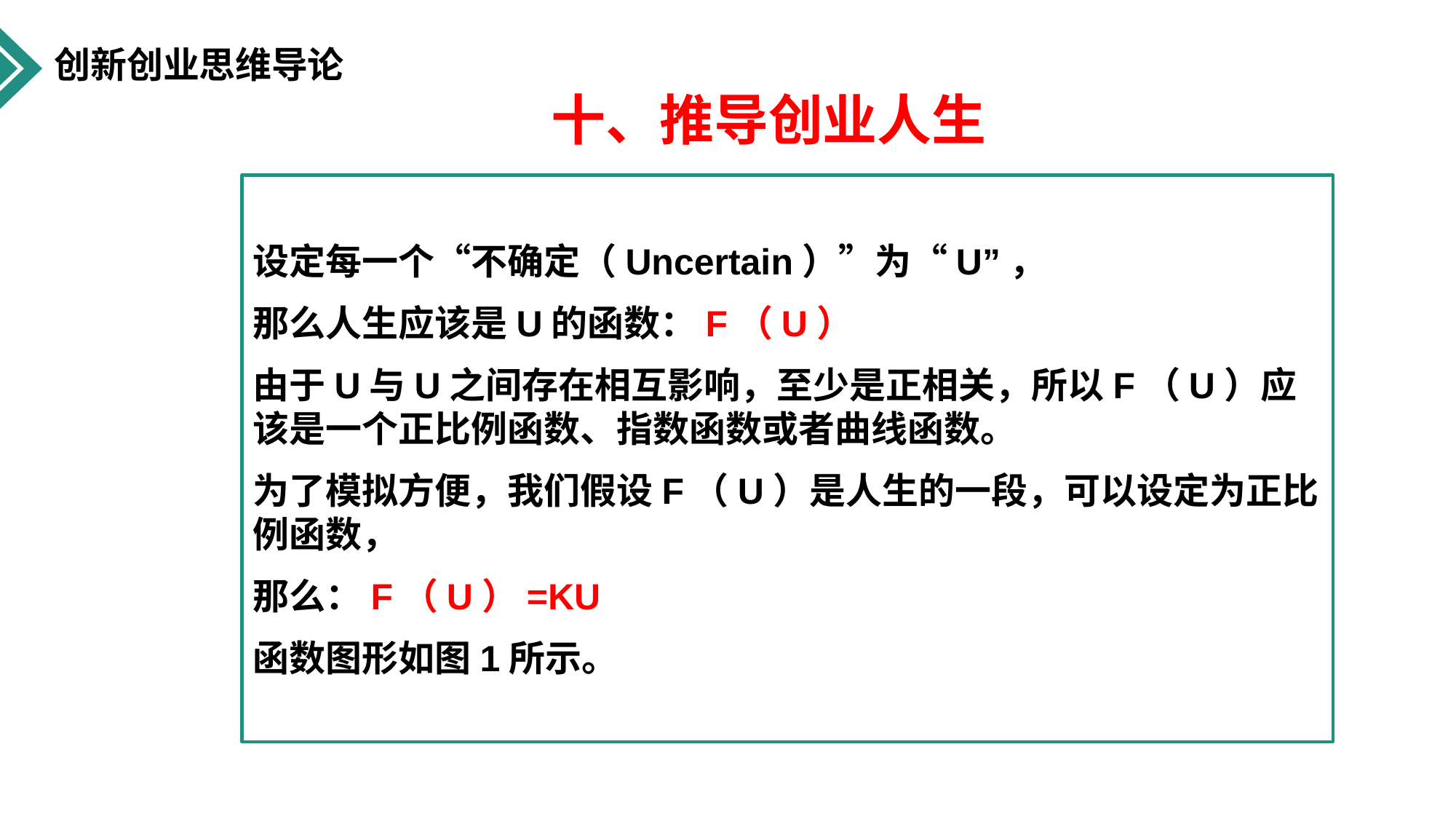

创新创业思维导论
十、推导创业人生
设定每一个“不确定（Uncertain）”为“U”，
那么人生应该是U的函数：F（U）
由于U与U之间存在相互影响，至少是正相关，所以F（U）应该是一个正比例函数、指数函数或者曲线函数。
为了模拟方便，我们假设F（U）是人生的一段，可以设定为正比例函数，
那么：F（U）=KU
函数图形如图1所示。